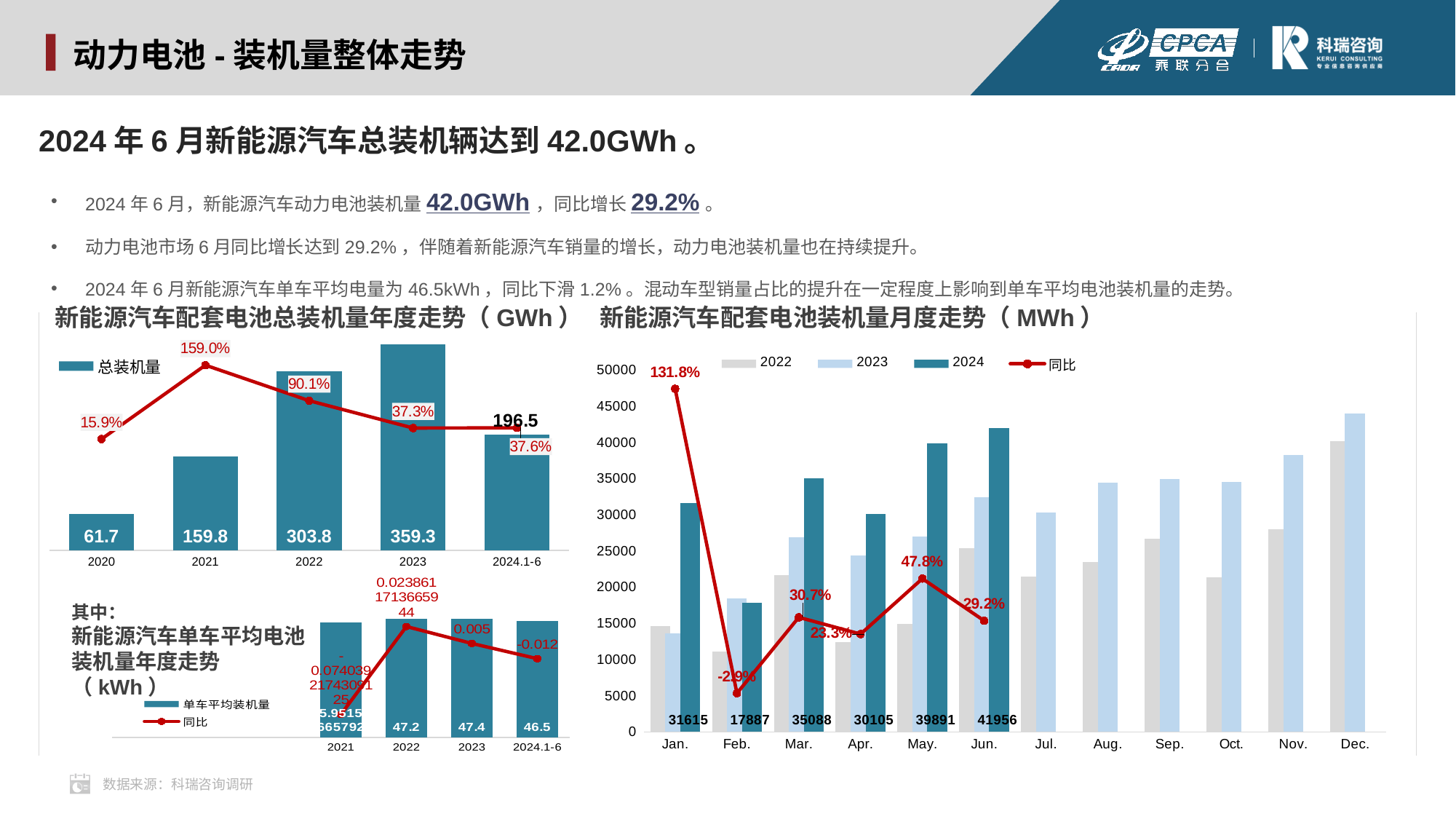

动力电池-装机量整体走势
2024年6月新能源汽车总装机辆达到42.0GWh。
2024年6月，新能源汽车动力电池装机量42.0GWh，同比增长29.2%。
动力电池市场6月同比增长达到29.2%，伴随着新能源汽车销量的增长，动力电池装机量也在持续提升。
2024年6月新能源汽车单车平均电量为46.5kWh，同比下滑1.2%。混动车型销量占比的提升在一定程度上影响到单车平均电池装机量的走势。

### Chart

| Category | 2022 | 2023 | 2024 | 同比 |
|---|---|---|---|---|
| Jan. | 14584.712460399875 | 13641.344000000885 | 31615.07 | 1.3175920202582638 |
| Feb. | 11098.830165299965 | 18421.277149480207 | 17886.95 | -0.029005977443604336 |
| Mar. | 21661.807577599982 | 26852.278272720145 | 35088.02 | 0.3067055109303978 |
| Apr. | 12440.737280399968 | 24424.25579000003 | 30105.31 | 0.2325988664238423 |
| May. | 14928.32089195981 | 26990.803000640062 | 39890.77 | 0.4779393558262799 |
| Jun. | 25431.086636407428 | 32485.29923056509 | 41955.61 | 0.29152604389509174 |
| Jul. | 21498.607176800288 | 30302.04 | None | None |
| Aug. | 23518.14045730023 | 34441.71 | None | None |
| Sep. | 26734.704000000867 | 34951.3848 | None | None |
| Oct. | 21353.909999999796 | 34547.58754 | None | None |
| Nov. | 28045.686100000028 | 38267.2 | None | None |
| Dec. | 40194.381999999365 | 44015.8 | None | None |
新能源汽车配套电池总装机量年度走势（GWh）
新能源汽车配套电池装机量月度走势（MWh）

### Chart

| Category | 总装机量 | YOY |
|---|---|---|
| 2020 | 61.7013707612987 | 0.15946708623117956 |
| 2021 | 159.8 | 1.5898938391208688 |
| 2022 | 303.8 | 0.9011264080100125 |
| 2023 | 359.341 | 0.37250490806450376 |
| 2024.1-6 | 196.54170000000002 | 0.3761882422137577 |

### Chart

| Category | 单车平均装机量 | 同比 |
|---|---|---|
|  | None | None |
|  | None | None |
|  | None | None |
| 2021 | 45.95156366579283 | -0.07403921743091246 |
| 2022 | 47.2 | 0.02386117136659438 |
| 2023 | 47.4 | 0.005 |
| 2024.1-6 | 46.5 | -0.012 |
其中：
新能源汽车单车平均电池装机量年度走势（kWh）
数据来源：科瑞咨询调研